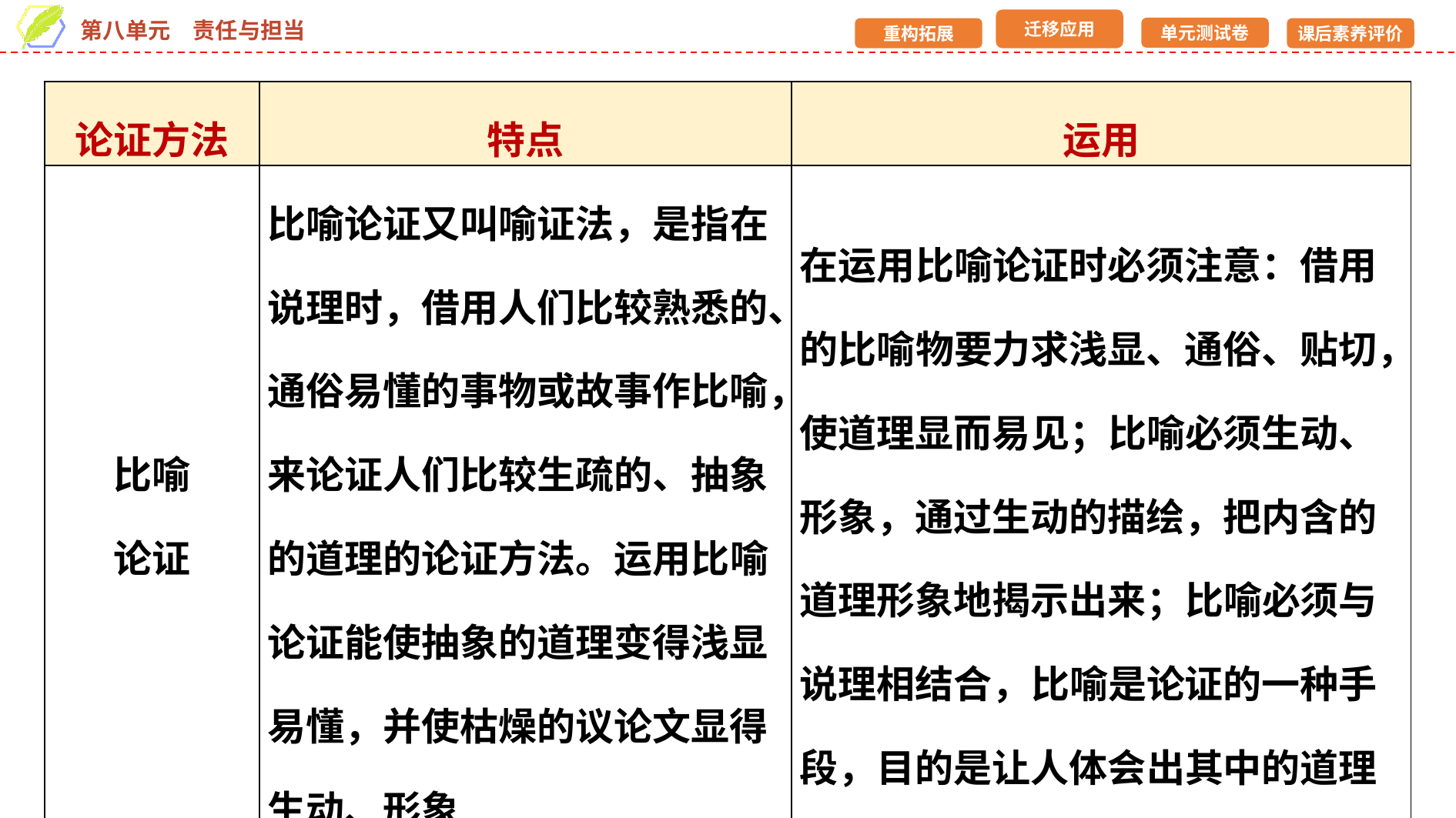

| 论证方法 | 特点 | 运用 |
| --- | --- | --- |
| 比喻 论证 | 比喻论证又叫喻证法，是指在说理时，借用人们比较熟悉的、通俗易懂的事物或故事作比喻，来论证人们比较生疏的、抽象的道理的论证方法。运用比喻论证能使抽象的道理变得浅显易懂，并使枯燥的议论文显得生动、形象 | 在运用比喻论证时必须注意：借用的比喻物要力求浅显、通俗、贴切，使道理显而易见；比喻必须生动、形象，通过生动的描绘，把内含的道理形象地揭示出来；比喻必须与说理相结合，比喻是论证的一种手段，目的是让人体会出其中的道理 |